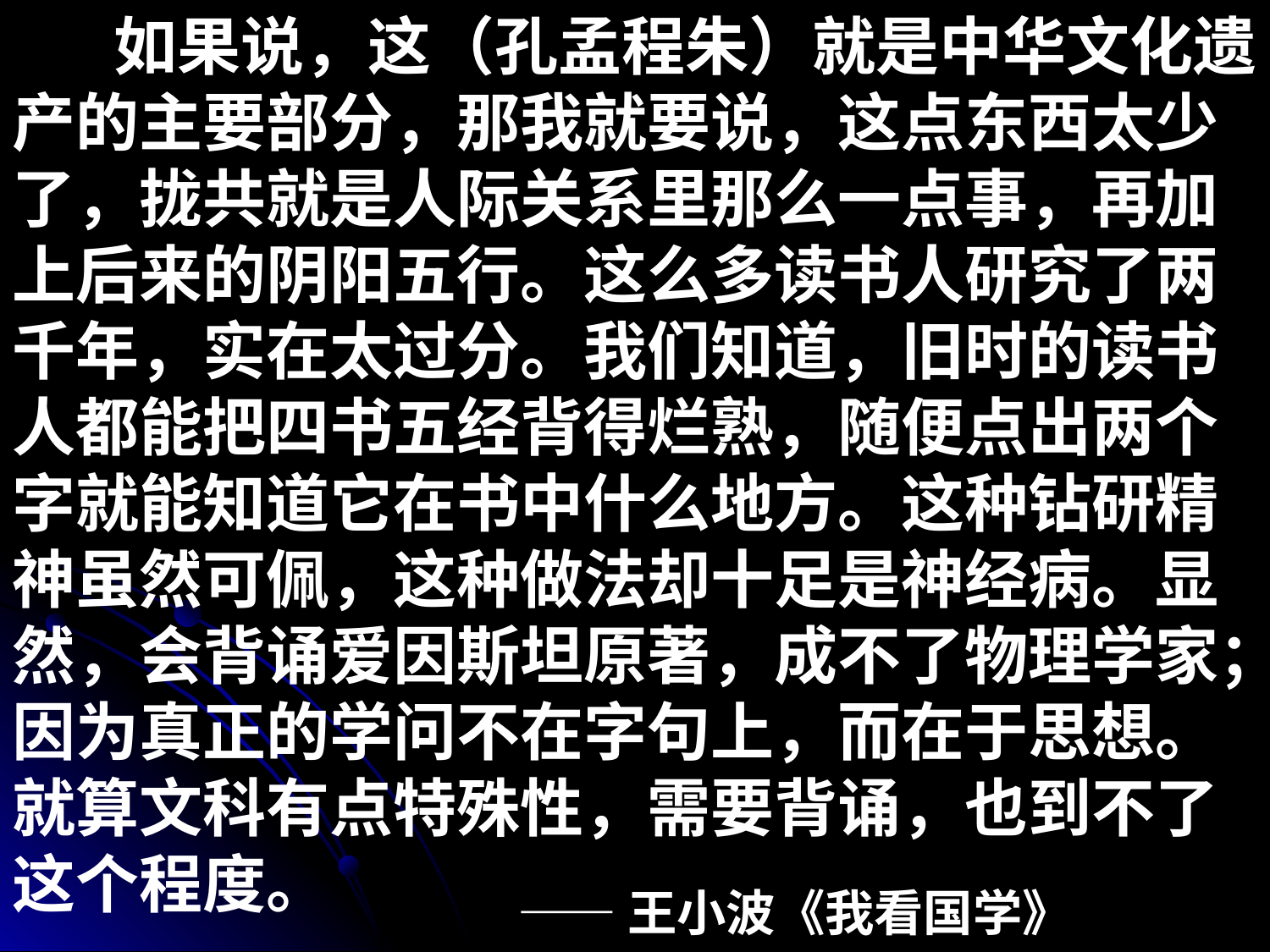

如果说，这（孔孟程朱）就是中华文化遗产的主要部分，那我就要说，这点东西太少了，拢共就是人际关系里那么一点事，再加上后来的阴阳五行。这么多读书人研究了两千年，实在太过分。我们知道，旧时的读书人都能把四书五经背得烂熟，随便点出两个字就能知道它在书中什么地方。这种钻研精神虽然可佩，这种做法却十足是神经病。显然，会背诵爱因斯坦原著，成不了物理学家；因为真正的学问不在字句上，而在于思想。就算文科有点特殊性，需要背诵，也到不了这个程度。
——王小波《我看国学》